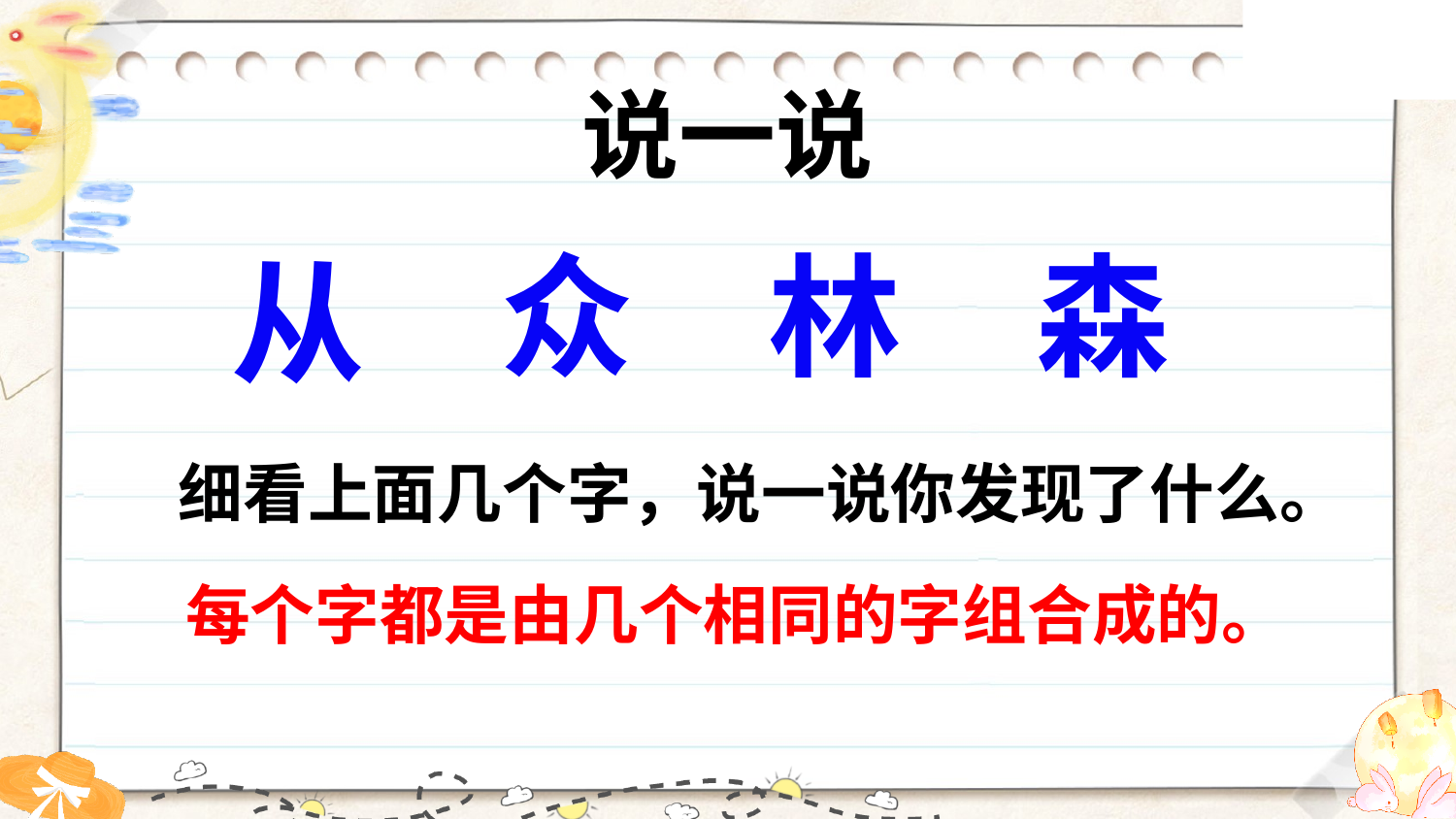

说一说
众
林
森
从
细看上面几个字，说一说你发现了什么。
每个字都是由几个相同的字组合成的。